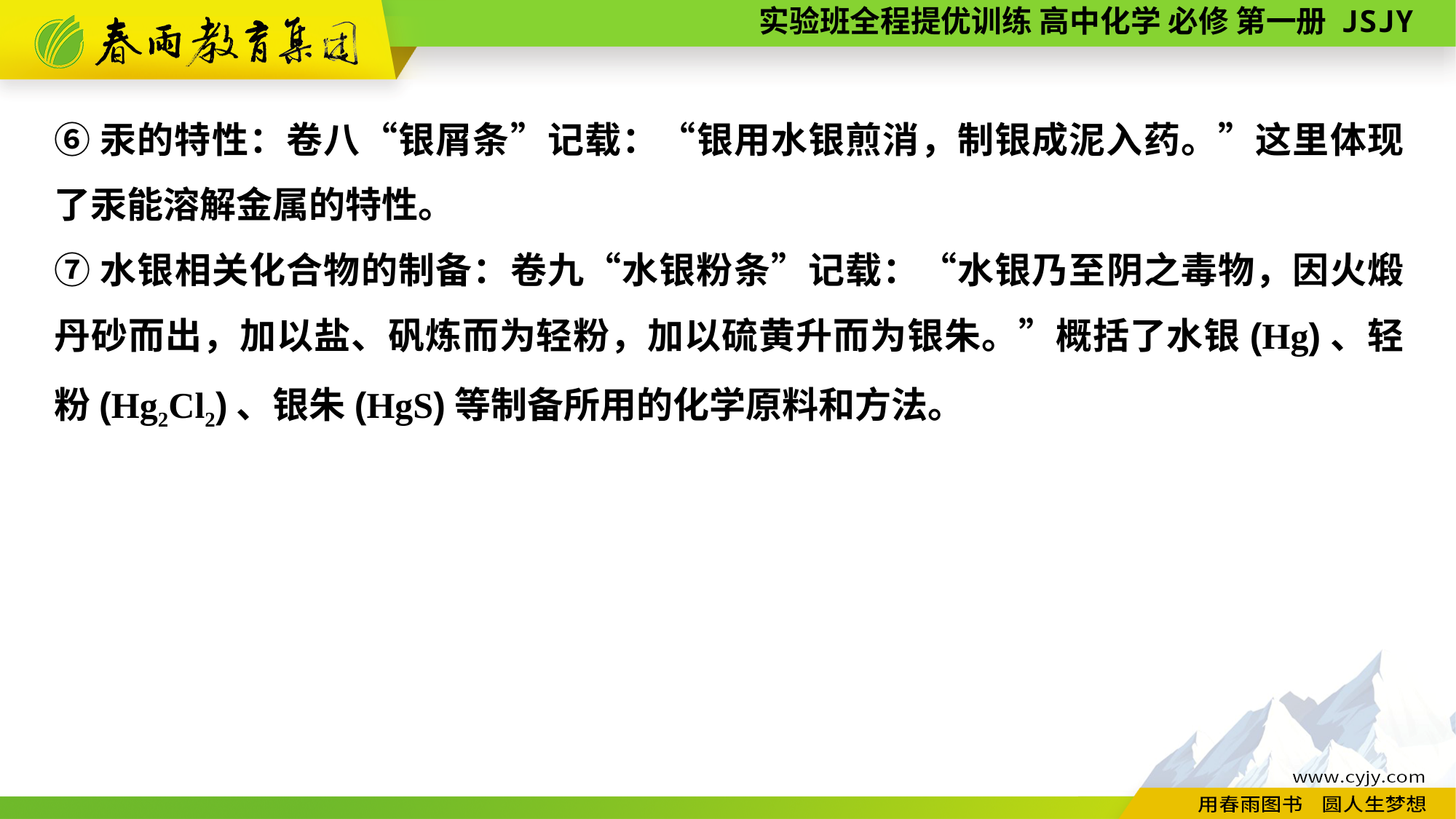

⑥汞的特性：卷八“银屑条”记载：“银用水银煎消，制银成泥入药。”这里体现了汞能溶解金属的特性。
⑦水银相关化合物的制备：卷九“水银粉条”记载：“水银乃至阴之毒物，因火煅丹砂而出，加以盐、矾炼而为轻粉，加以硫黄升而为银朱。”概括了水银(Hg)、轻粉(Hg2Cl2)、银朱(HgS)等制备所用的化学原料和方法。